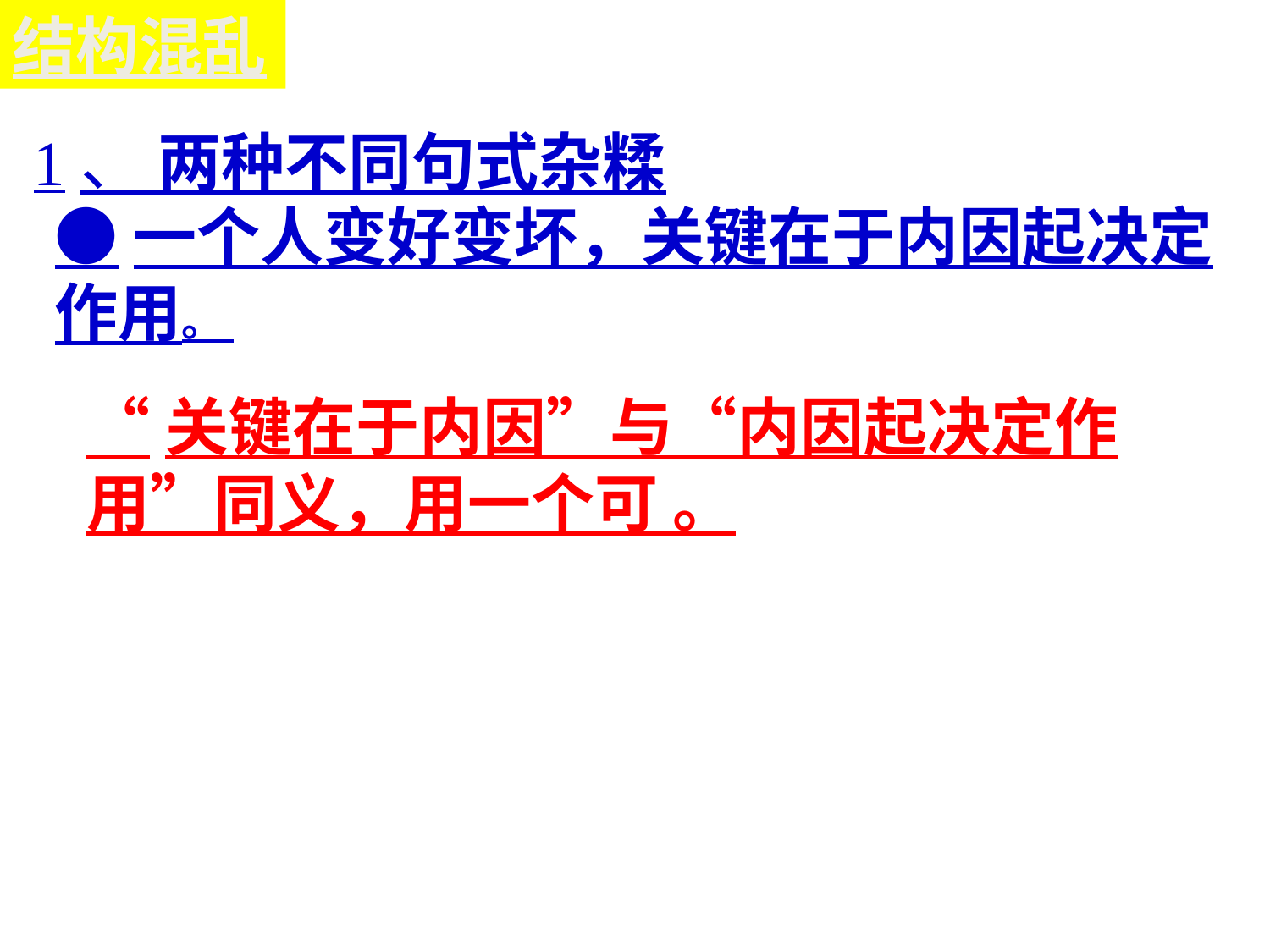

结构混乱
1、 两种不同句式杂糅
●一个人变好变坏，关键在于内因起决定作用。
“关键在于内因”与“内因起决定作用”同义，用一个可 。